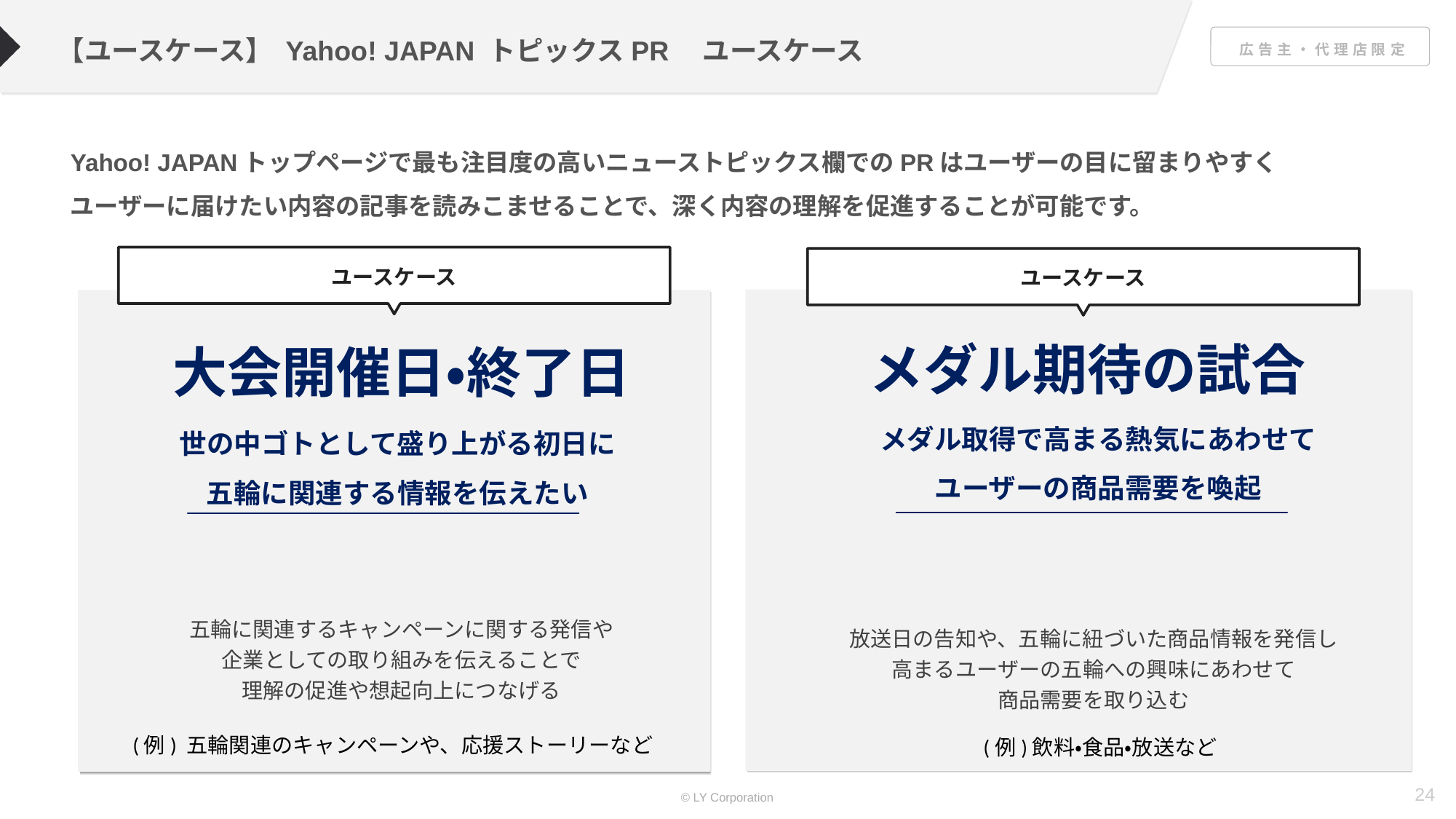

【ユースケース】 Yahoo! JAPAN トピックスPR　ユースケース
Yahoo! JAPANトップページで最も注目度の高いニューストピックス欄でのPRはユーザーの目に留まりやすく
ユーザーに届けたい内容の記事を読みこませることで、深く内容の理解を促進することが可能です。
ユースケース
ユースケース

メダル期待の試合
大会開催日・終了日
メダル取得で高まる熱気にあわせて
ユーザーの商品需要を喚起
世の中ゴトとして盛り上がる初日に
五輪に関連する情報を伝えたい
五輪に関連するキャンペーンに関する発信や
企業としての取り組みを伝えることで
理解の促進や想起向上につなげる
放送日の告知や、五輪に紐づいた商品情報を発信し
高まるユーザーの五輪への興味にあわせて
商品需要を取り込む
(例) 五輪関連のキャンペーンや、応援ストーリーなど
(例)飲料・食品・放送など